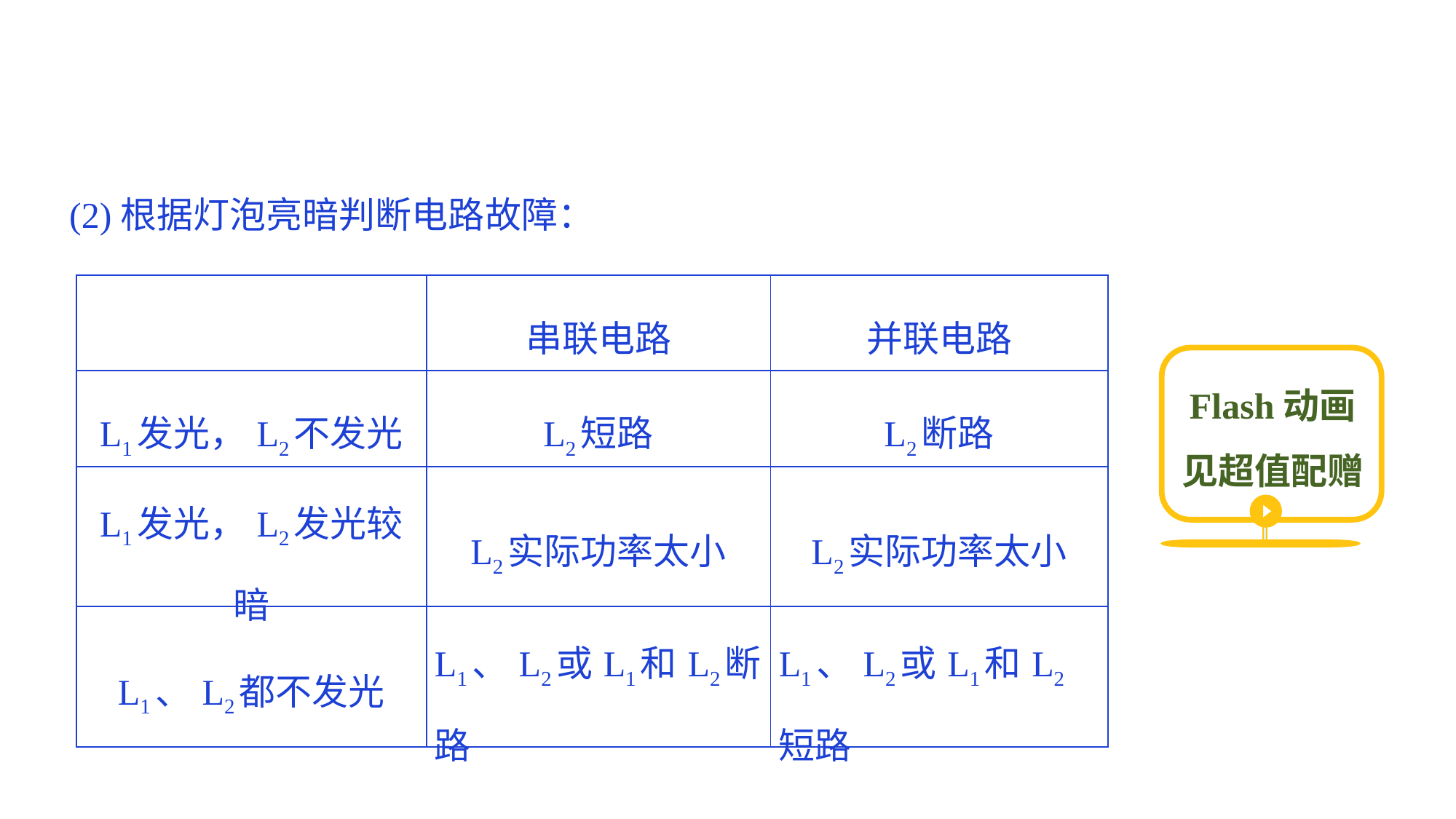

(2)根据灯泡亮暗判断电路故障：
|  | 串联电路 | 并联电路 |
| --- | --- | --- |
| L1发光，L2不发光 | L2短路 | L2断路 |
| L1发光，L2发光较暗 | L2实际功率太小 | L2实际功率太小 |
| L1、L2都不发光 | L1、L2或L1和L2断路 | L1、L2或L1和L2短路 |

Flash动画见超值配赠